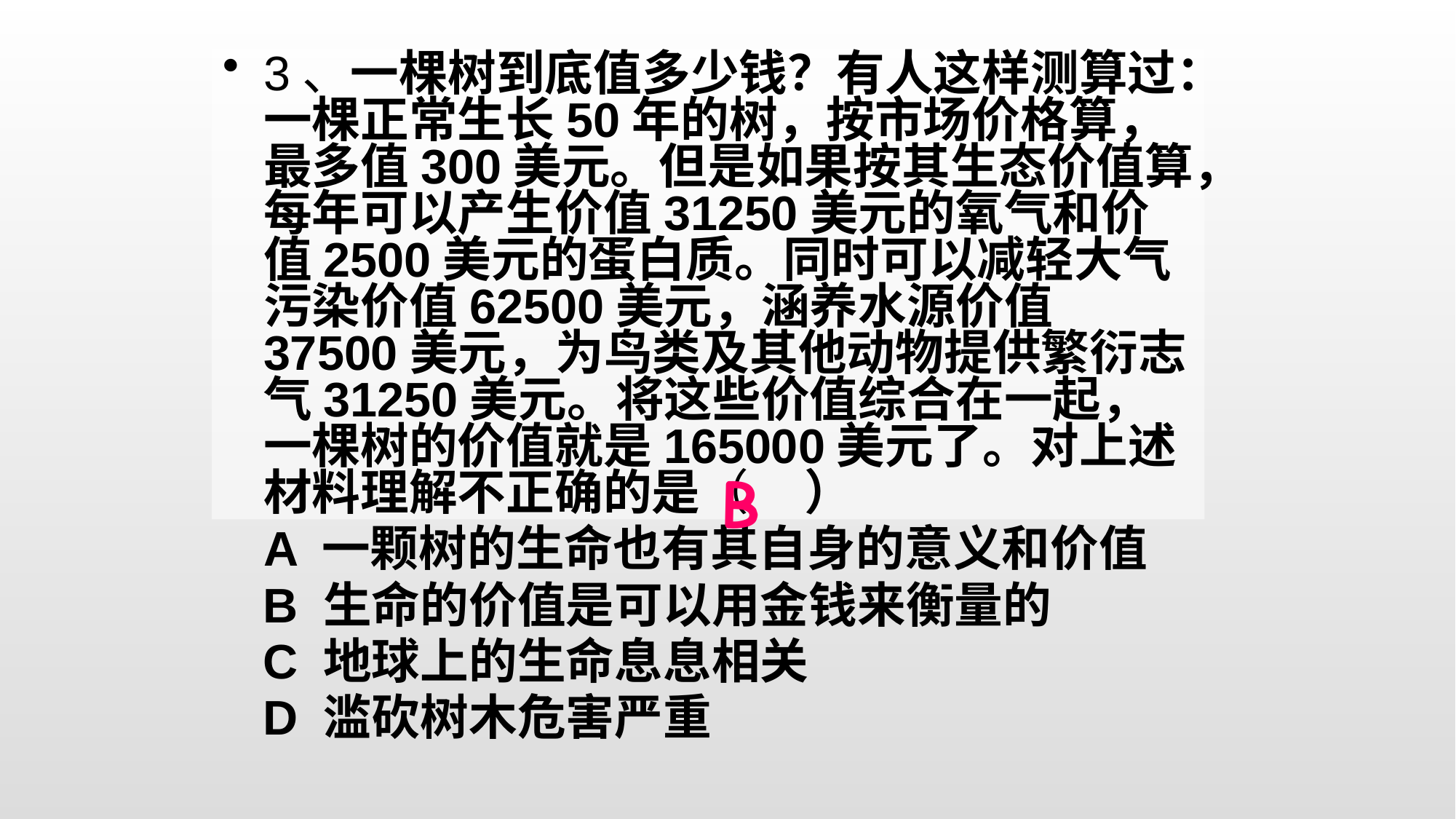

3、一棵树到底值多少钱？有人这样测算过：一棵正常生长50年的树，按市场价格算，最多值300美元。但是如果按其生态价值算，每年可以产生价值31250美元的氧气和价值2500美元的蛋白质。同时可以减轻大气污染价值62500美元，涵养水源价值37500美元，为鸟类及其他动物提供繁衍志气31250美元。将这些价值综合在一起，一棵树的价值就是165000美元了。对上述材料理解不正确的是（     ）
	A 一颗树的生命也有其自身的意义和价值
   B 生命的价值是可以用金钱来衡量的
   C 地球上的生命息息相关
   D 滥砍树木危害严重
B